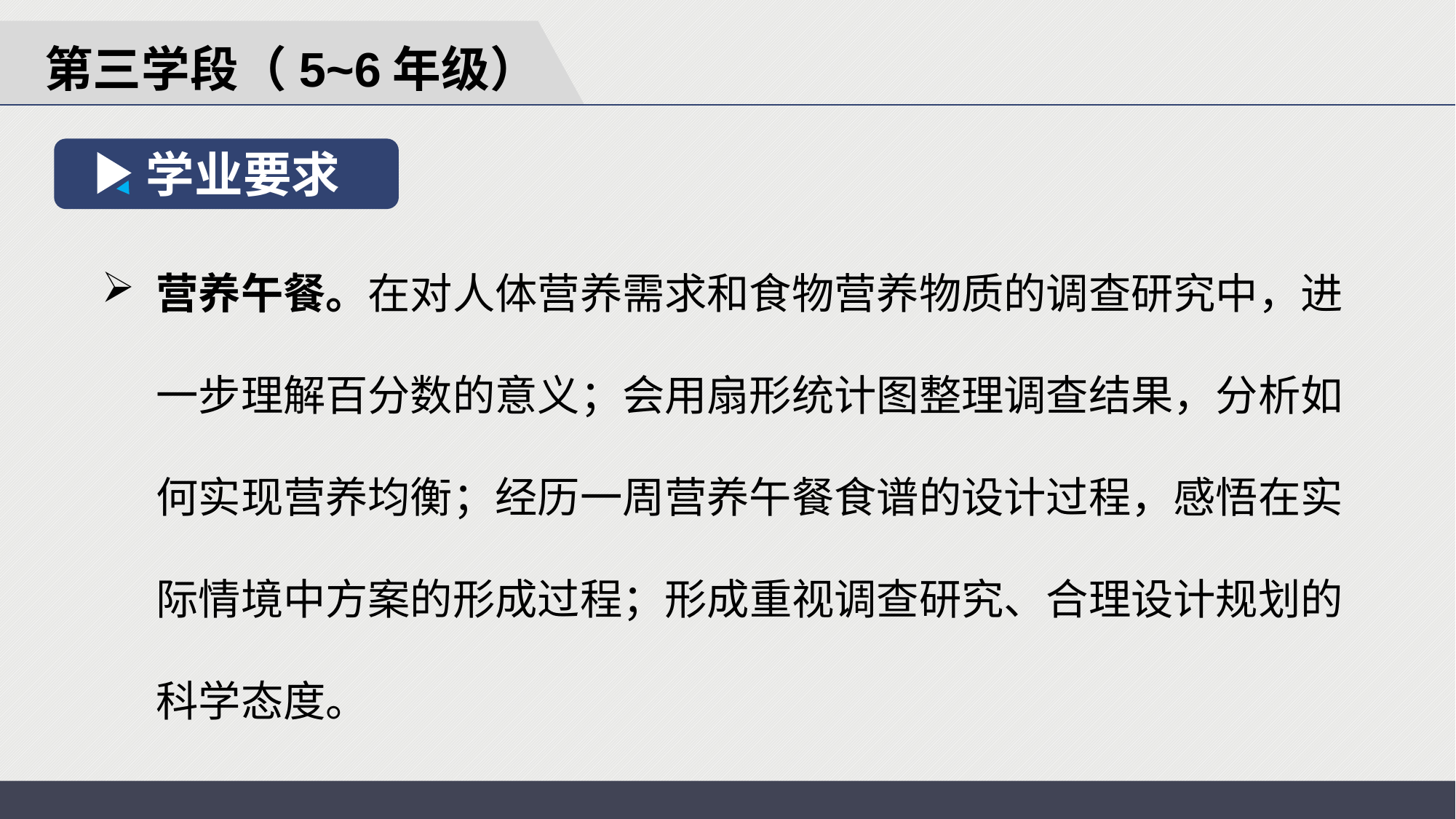

第三学段（5~6年级）
学业要求

营养午餐。在对人体营养需求和食物营养物质的调查研究中，进一步理解百分数的意义；会用扇形统计图整理调查结果，分析如何实现营养均衡；经历一周营养午餐食谱的设计过程，感悟在实际情境中方案的形成过程；形成重视调查研究、合理设计规划的科学态度。